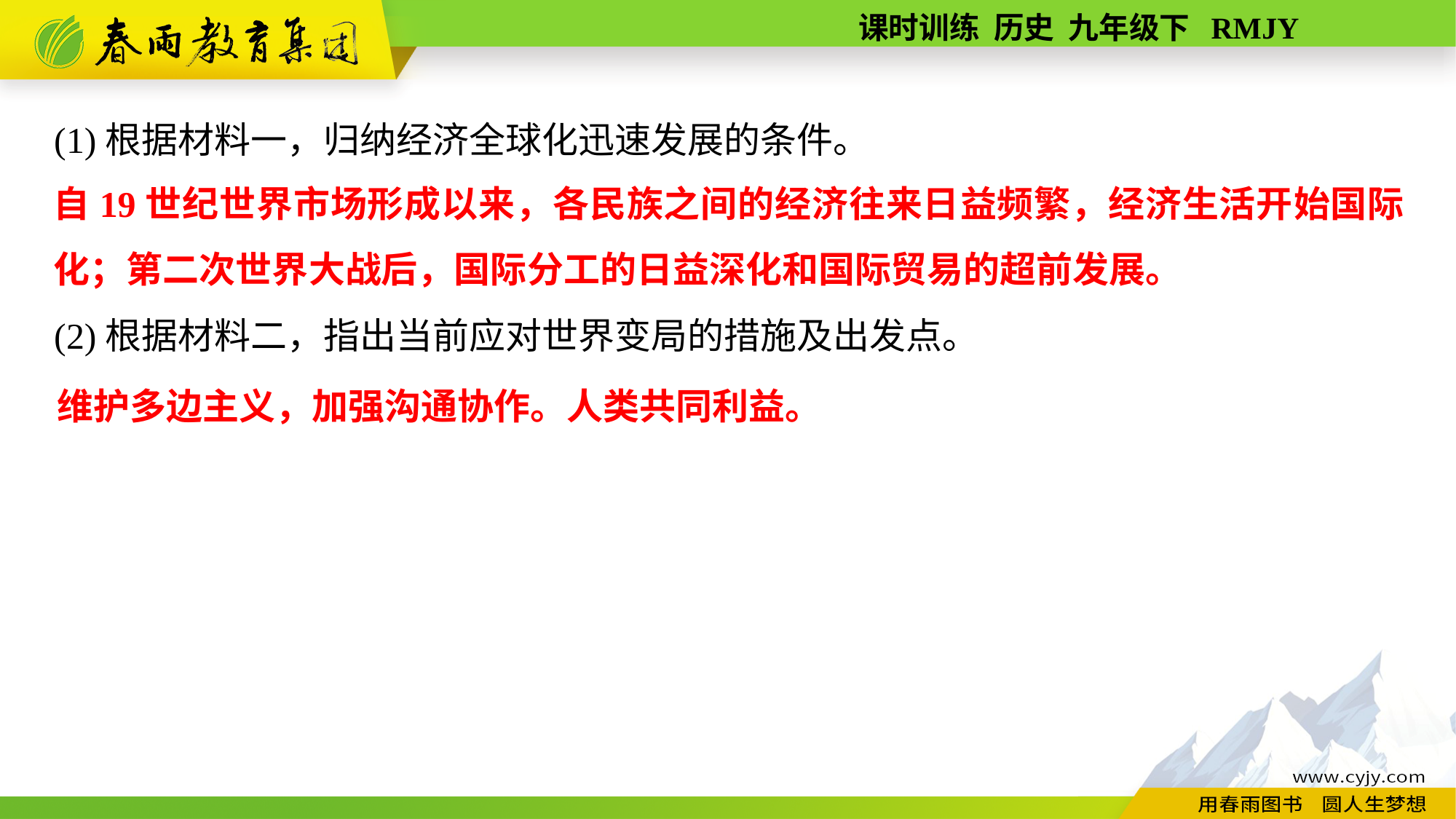

(1)根据材料一，归纳经济全球化迅速发展的条件。

(2)根据材料二，指出当前应对世界变局的措施及出发点。
自19世纪世界市场形成以来，各民族之间的经济往来日益频繁，经济生活开始国际化；第二次世界大战后，国际分工的日益深化和国际贸易的超前发展。
维护多边主义，加强沟通协作。人类共同利益。